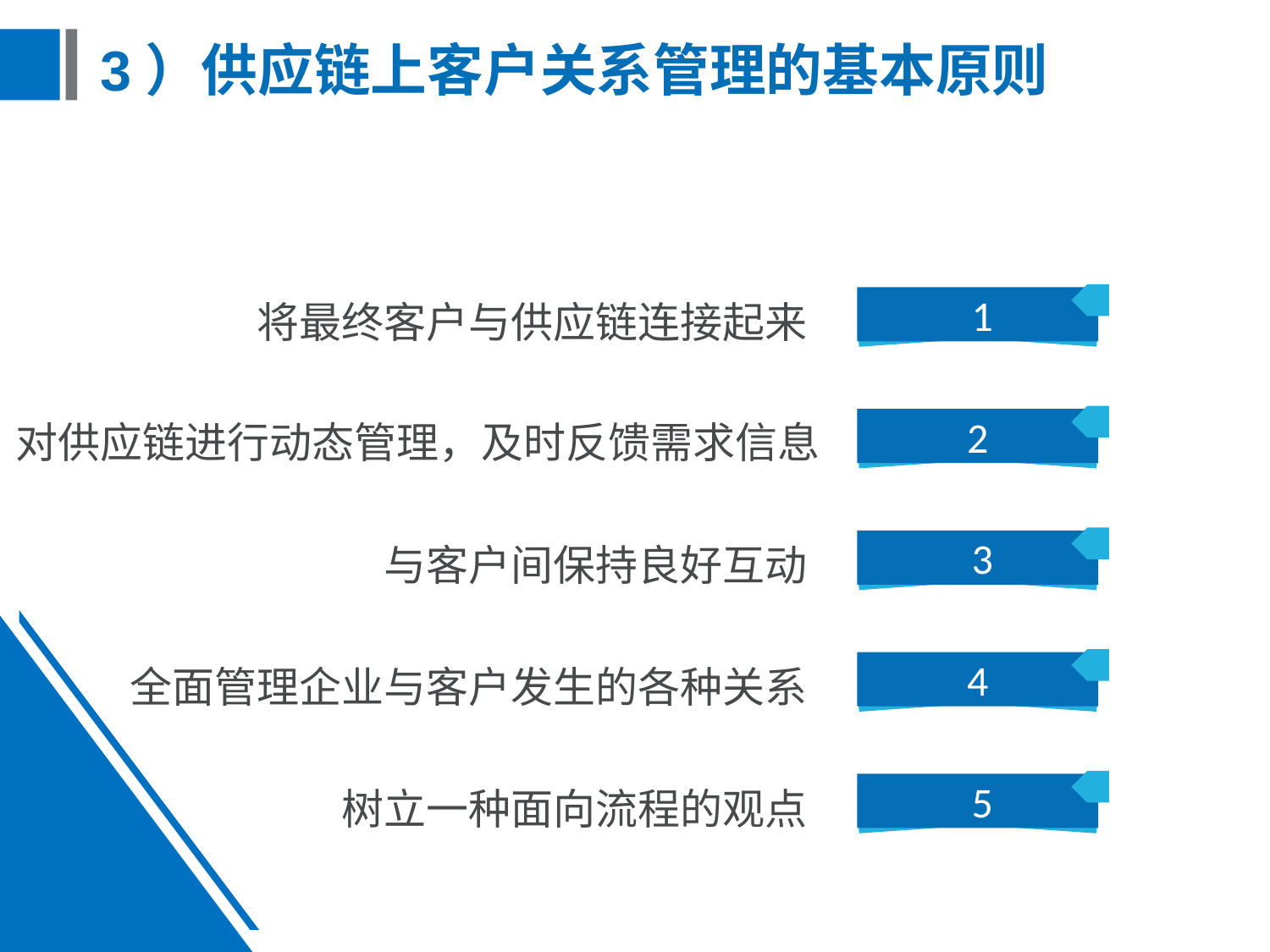

# 3）供应链上客户关系管理的基本原则

 1
将最终客户与供应链连接起来

2
对供应链进行动态管理，及时反馈需求信息

 3
与客户间保持良好互动

4
全面管理企业与客户发生的各种关系

 5
树立一种面向流程的观点